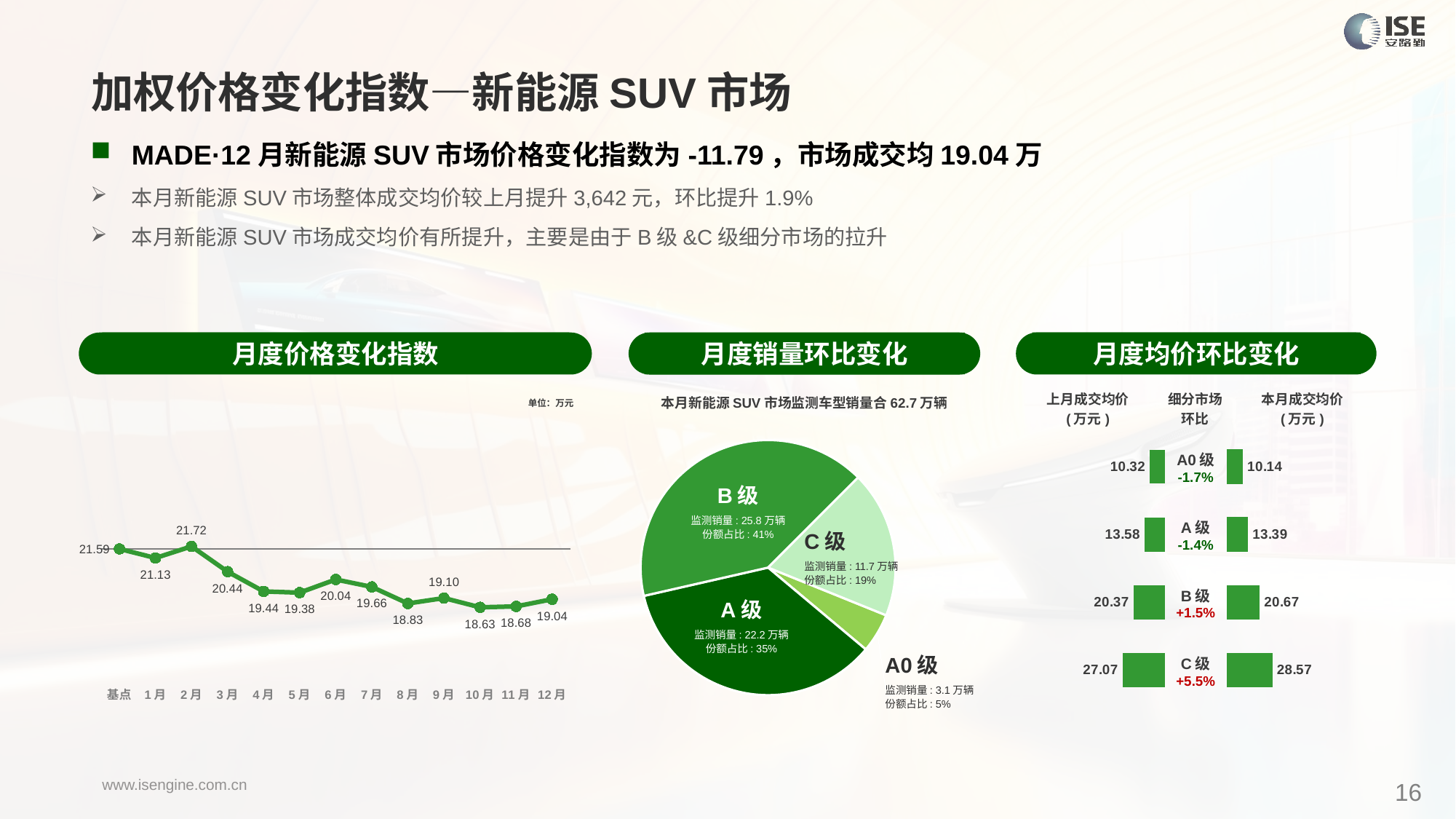

加权价格变化指数—新能源SUV市场
MADE·12月新能源SUV市场价格变化指数为-11.79，市场成交均19.04万
本月新能源SUV市场整体成交均价较上月提升3,642元，环比提升1.9%
本月新能源SUV市场成交均价有所提升，主要是由于B级&C级细分市场的拉升
月度价格变化指数

月度均价环比变化

月度销量环比变化

本月新能源SUV市场监测车型销量合62.7万辆

### Chart

| Category | 细分市场 |
|---|---|
| A0级 | 31226.0000000003 |
| A级 | 221722.0000000044 |
| B级 | 257653.00000000346 |
| C级 | 116719.00000000172 |
B级
监测销量: 25.8万辆
份额占比: 41%
C级
监测销量: 11.7万辆
份额占比: 19%
A级
监测销量: 22.2万辆
份额占比: 35%
A0级
监测销量: 3.1万辆
份额占比: 5%

### Chart

| Category | Y2024 |
|---|---|
| 基点 | 0.0 |
| 1月 | -2.14 |
| 2月 | 0.59 |
| 3月 | -5.34 |
| 4月 | -9.97 |
| 5月 | -10.25 |
| 6月 | -7.17 |
| 7月 | -8.91 |
| 8月 | -12.79 |
| 9月 | -11.52 |
| 10月 | -13.69 |
| 11月 | -13.48 |
| 12月 | -11.79 |
| 上月成交均价 (万元) | 细分市场 环比 | 本月成交均价 (万元) |
| --- | --- | --- |
单位：万元
| A0级 -1.7% |
| --- |
| A级 -1.4% |
| B级 +1.5% |
| C级 +5.5% |

### Chart

| Category | 成交均价 |
|---|---|
| A0 | 10.32 |
| A | 13.58 |
| B | 20.37 |
| C | 27.07 |

### Chart

| Category | 金额 |
|---|---|
| A0 | 10.144776468327676 |
| A | 13.391420788194356 |
| B | 20.67077433602557 |
| C | 28.570188144175518 |
16